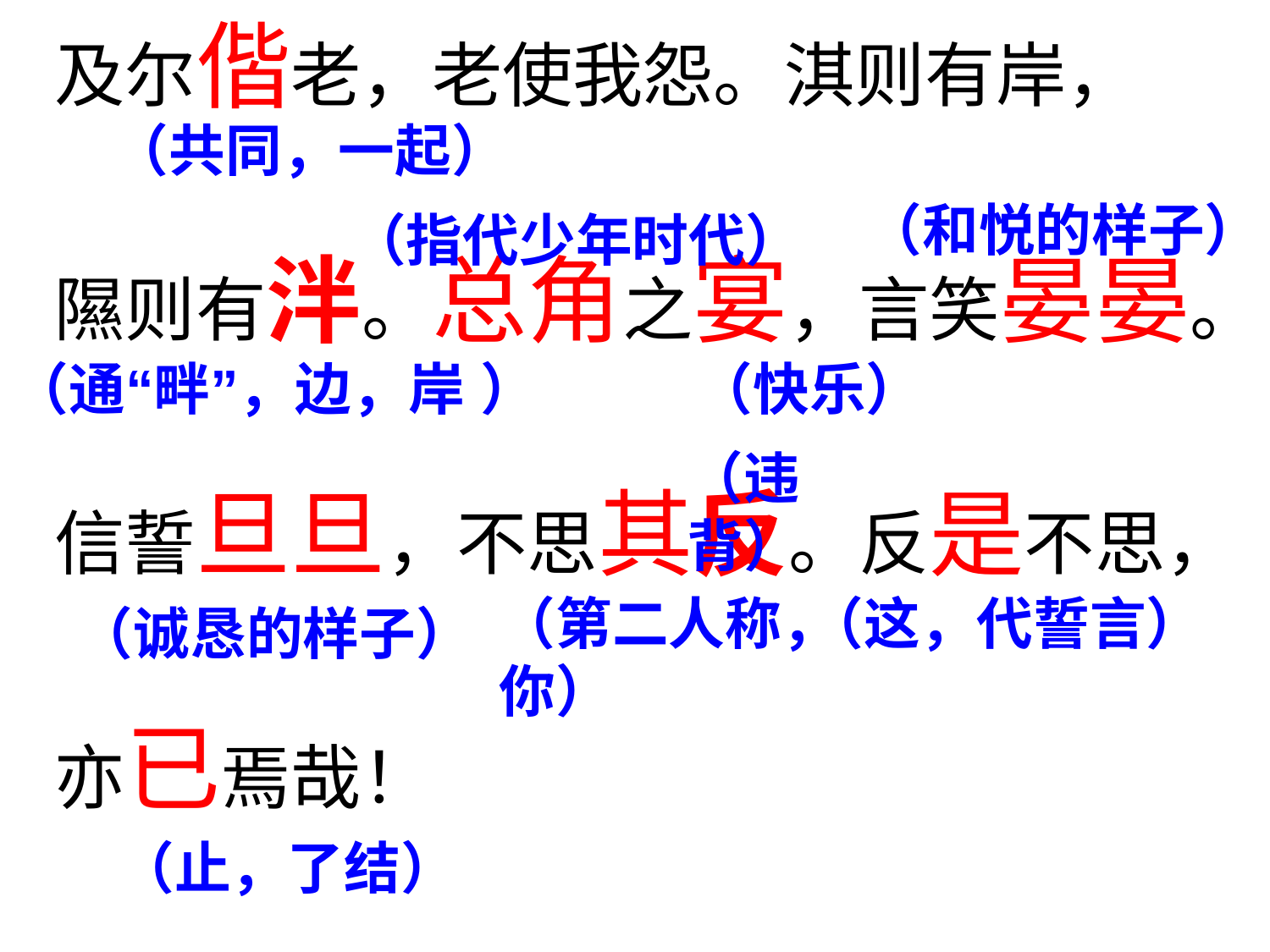

及尔偕老，老使我怨。淇则有岸，

隰则有泮。总角之宴，言笑晏晏。

信誓旦旦，不思其反。反是不思，

亦已焉哉！

（共同，一起）
（和悦的样子）
（指代少年时代）
（通“畔”，边，岸 ）
（快乐）
（违背）
（第二人称，你）
（这，代誓言）
（诚恳的样子）
（止，了结）